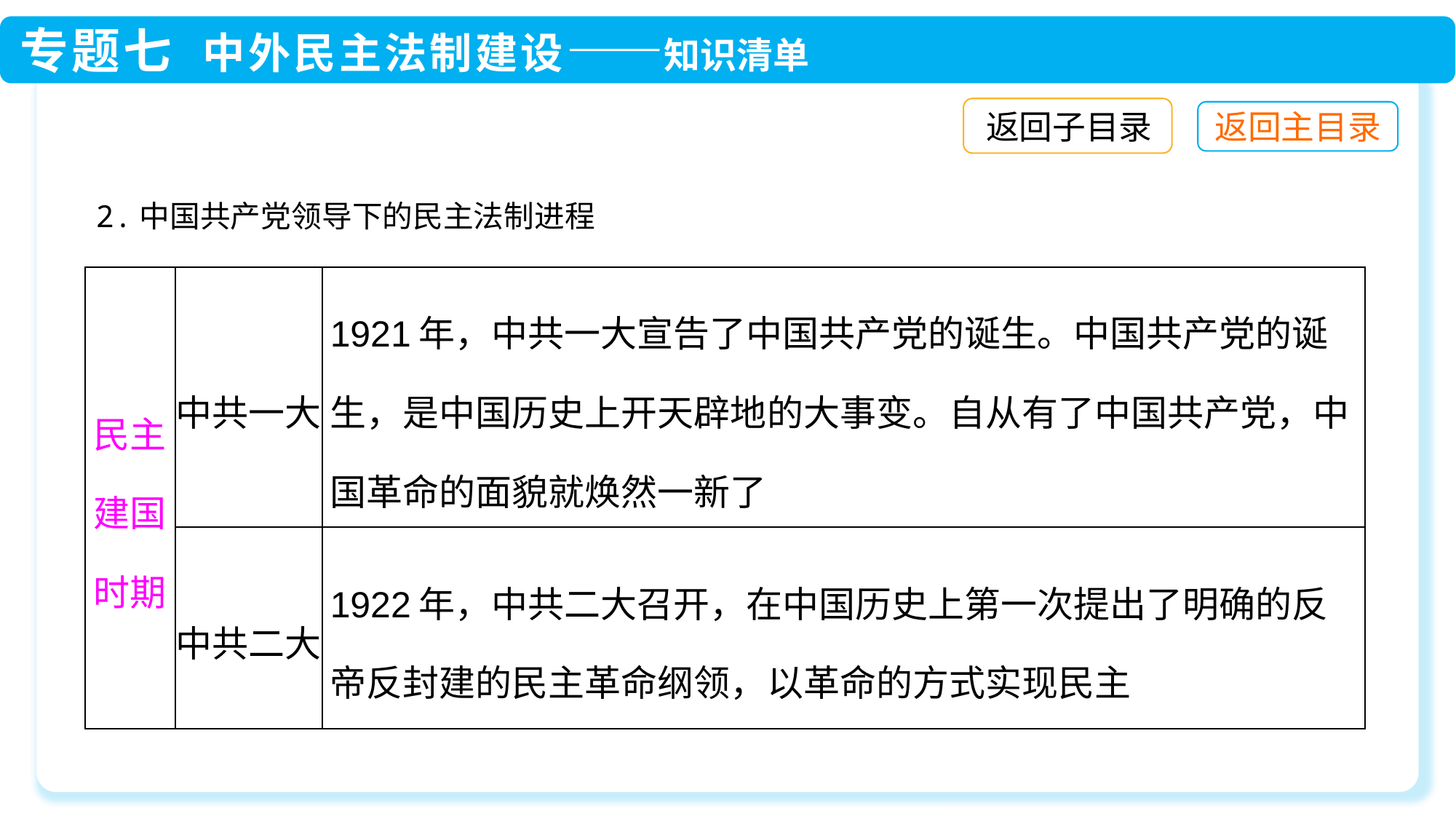

返回子目录
2.中国共产党领导下的民主法制进程
| 民主建国时期 | 中共一大 | 1921年，中共一大宣告了中国共产党的诞生。中国共产党的诞生，是中国历史上开天辟地的大事变。自从有了中国共产党，中国革命的面貌就焕然一新了 |
| --- | --- | --- |
|  | 中共二大 | 1922年，中共二大召开，在中国历史上第一次提出了明确的反帝反封建的民主革命纲领，以革命的方式实现民主 |